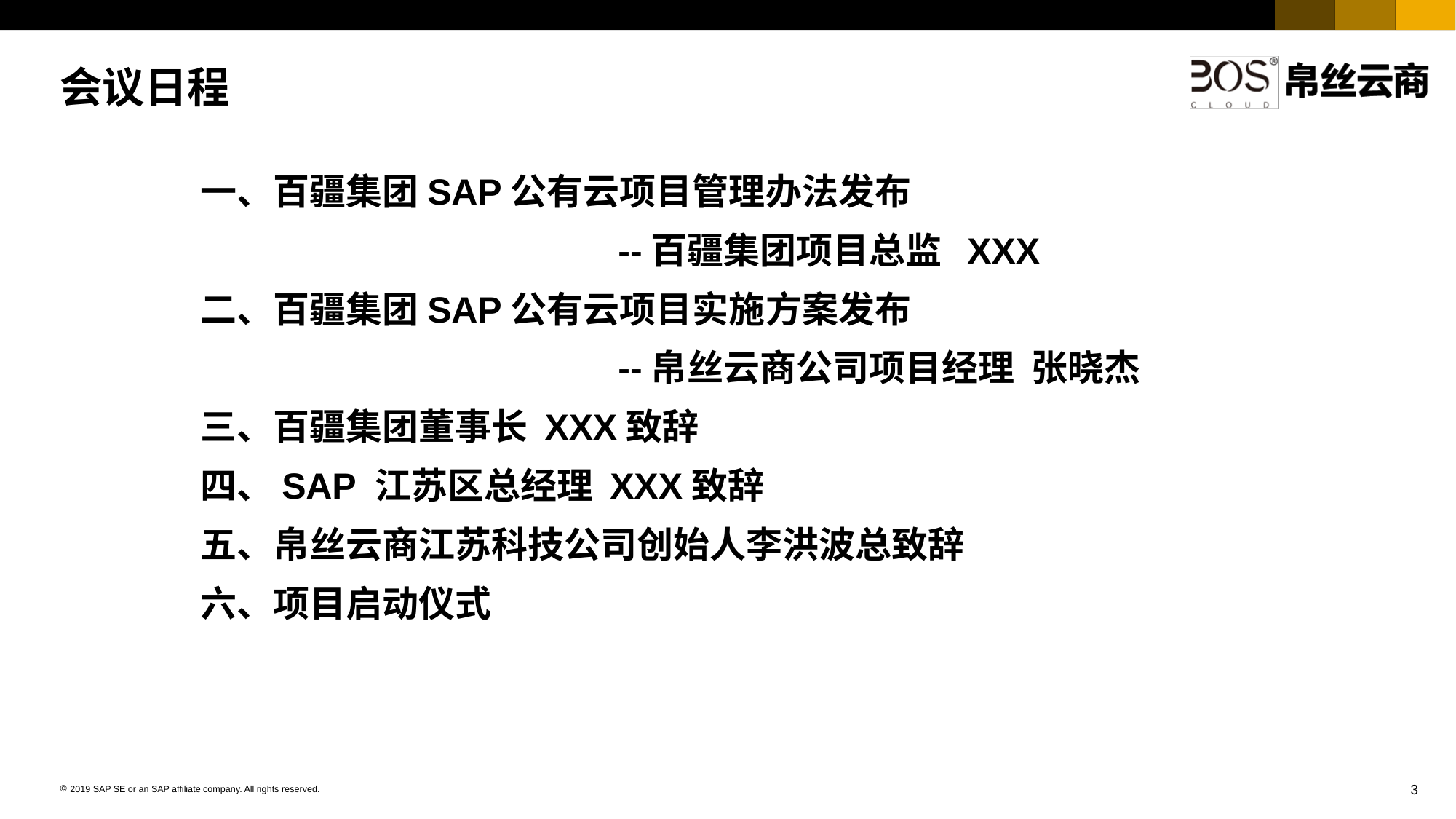

# 会议日程
一、百疆集团SAP公有云项目管理办法发布
                                         --百疆集团项目总监  XXX
二、百疆集团SAP公有云项目实施方案发布
                                         --帛丝云商公司项目经理  张晓杰
三、百疆集团董事长 XXX致辞
四、SAP 江苏区总经理 XXX致辞
五、帛丝云商江苏科技公司创始人李洪波总致辞
六、项目启动仪式